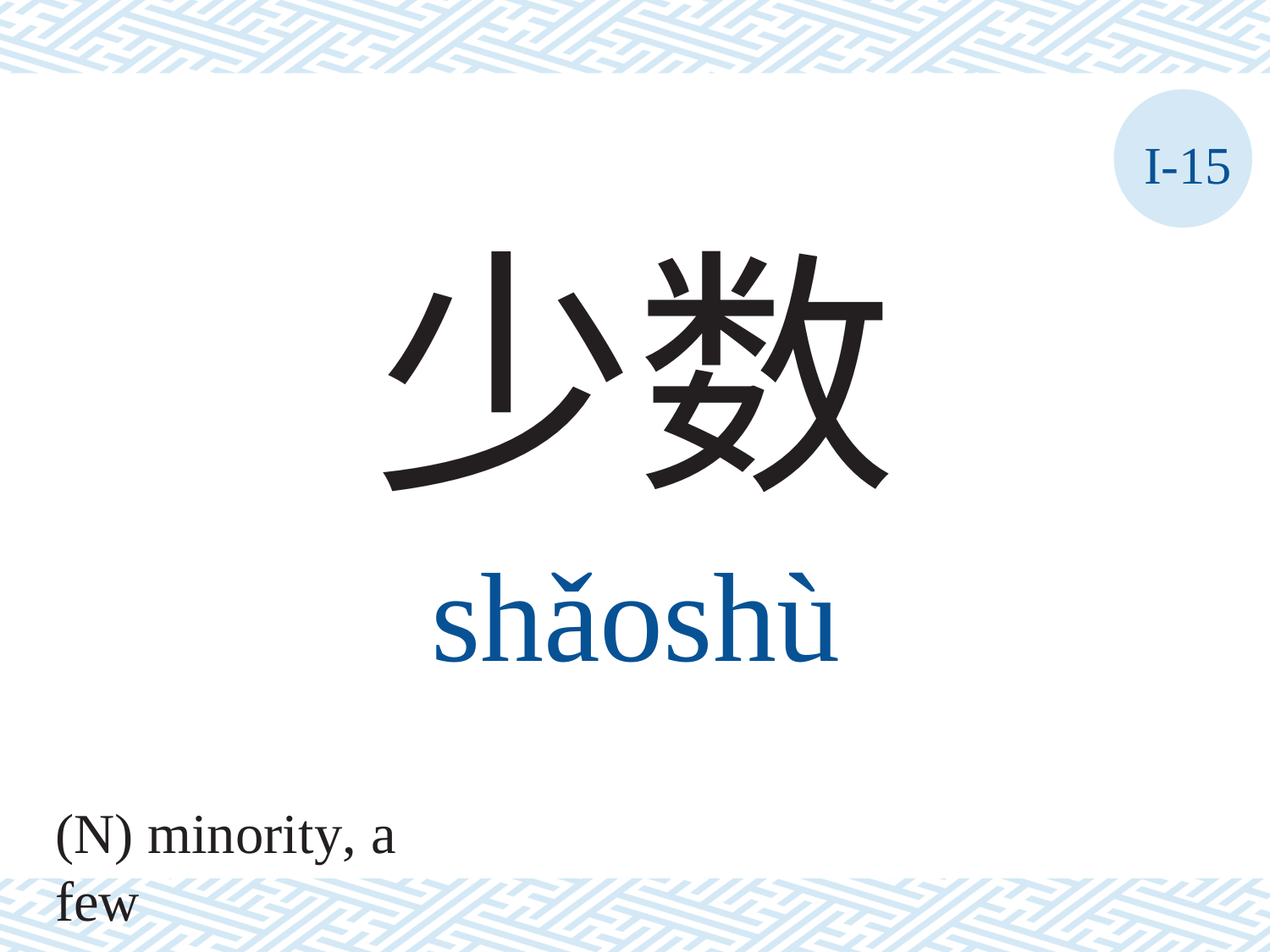

I-15
少数
shǎoshù
(N) minority, a few